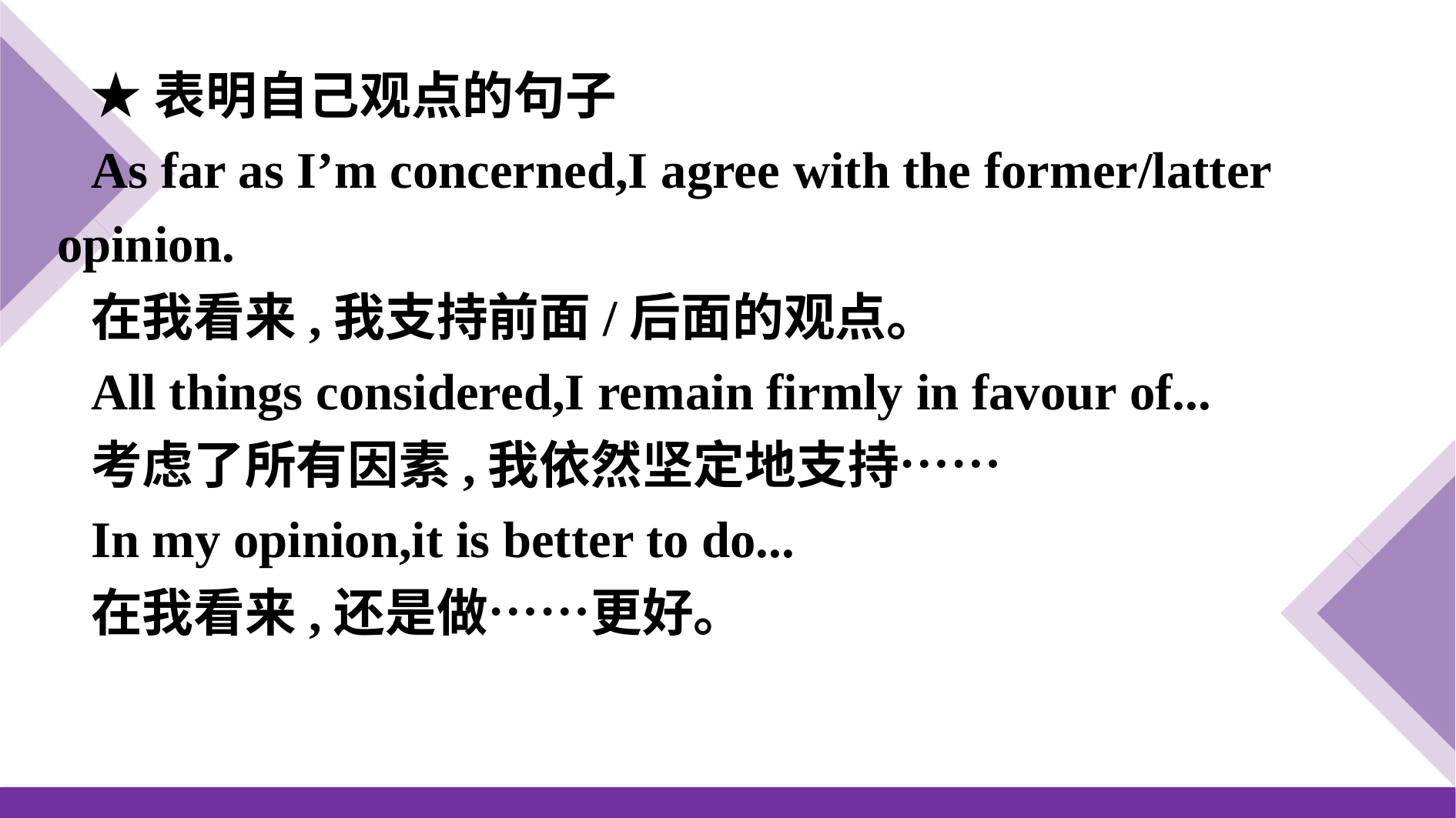

★表明自己观点的句子
As far as I’m concerned,I agree with the former/latter opinion.
在我看来,我支持前面/后面的观点。
All things considered,I remain firmly in favour of...
考虑了所有因素,我依然坚定地支持……
In my opinion,it is better to do...
在我看来,还是做……更好。